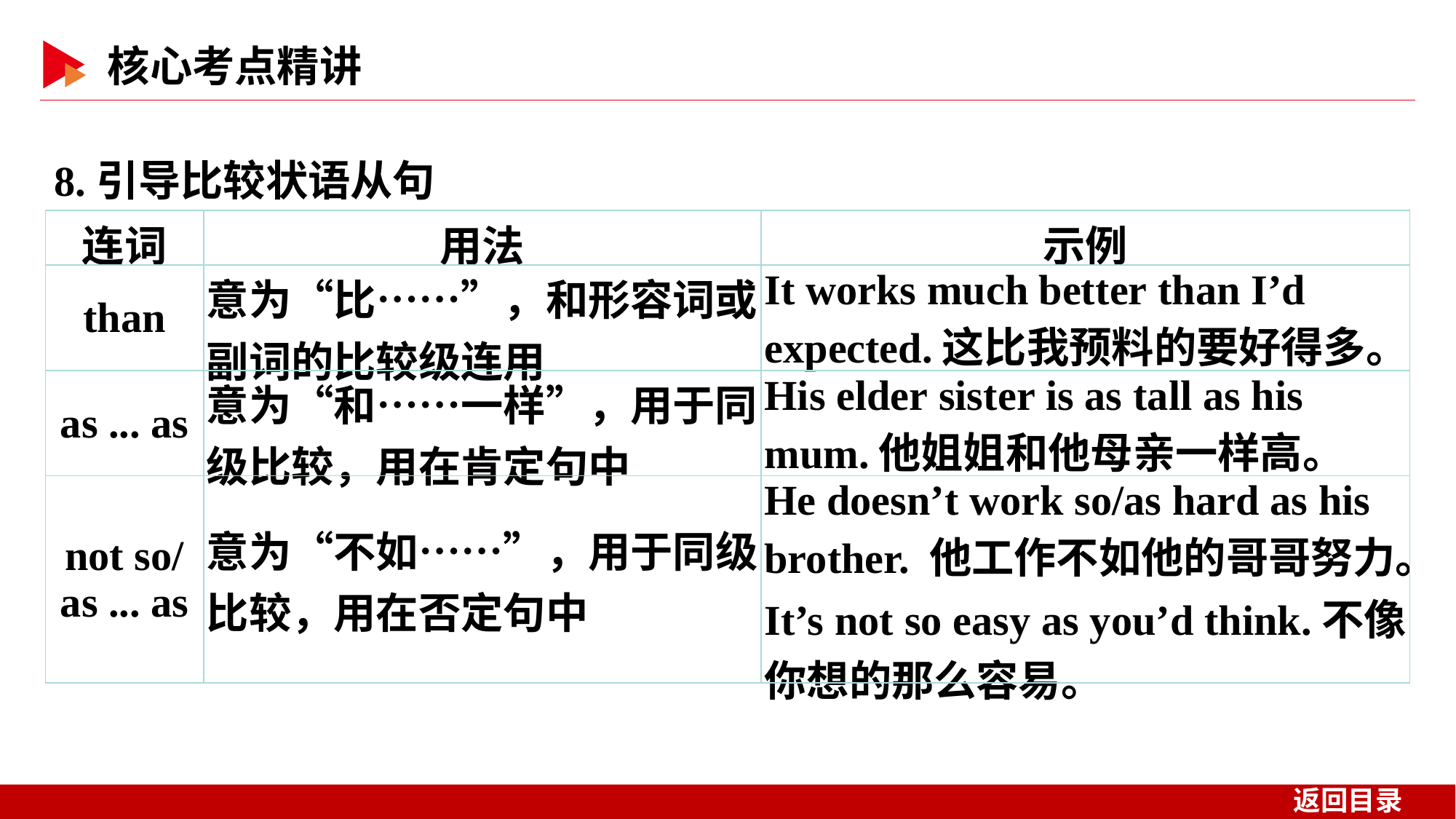

8.引导比较状语从句
| 连词 | 用法 | 示例 |
| --- | --- | --- |
| than | 意为“比……”，和形容词或副词的比较级连用 | It works much better than I’d expected.这比我预料的要好得多。 |
| as ... as | 意为“和……一样”，用于同级比较，用在肯定句中 | His elder sister is as tall as his mum.他姐姐和他母亲一样高。 |
| not so/ as ... as | 意为“不如……”，用于同级比较，用在否定句中 | He doesn’t work so/as hard as his brother. 他工作不如他的哥哥努力。 It’s not so easy as you’d think.不像你想的那么容易。 |